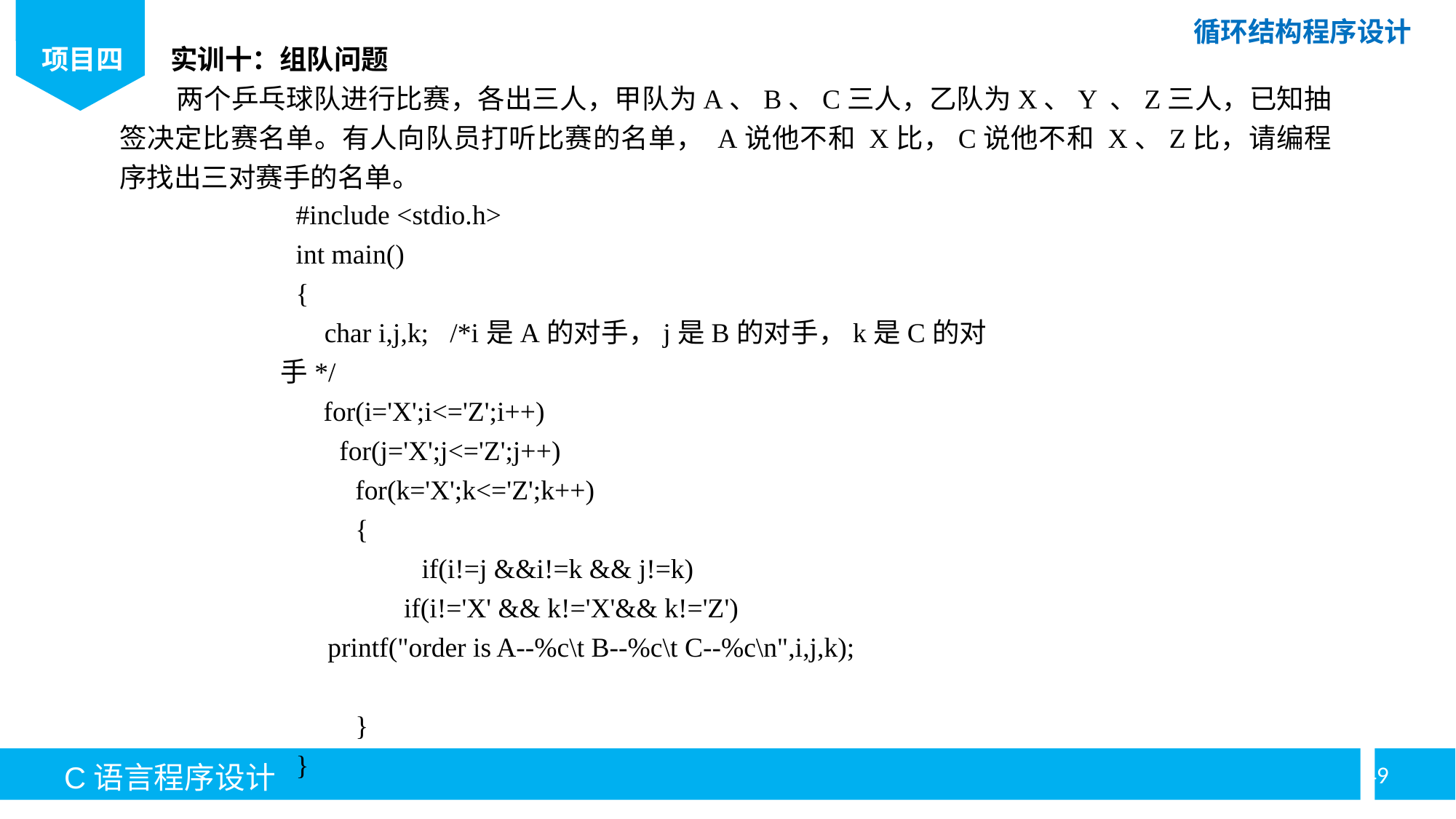

实训十：组队问题
   两个乒乓球队进行比赛，各出三人，甲队为A、B、C三人，乙队为X、Y 、Z三人，已知抽签决定比赛名单。有人向队员打听比赛的名单， A说他不和 X比，C说他不和 X、Z比，请编程序找出三对赛手的名单。
#include <stdio.h>
int main()
{
    char i,j,k;   /*i是A的对手，j是B的对手，k是C的对手*/
    for(i='X';i<='Z';i++)
    for(j='X';j<='Z';j++)
    for(k='X';k<='Z';k++)
    {
	if(i!=j &&i!=k && j!=k)
           if(i!='X' && k!='X'&& k!='Z')
printf("order is A--%c\t B--%c\t C--%c\n",i,j,k);

    }
}